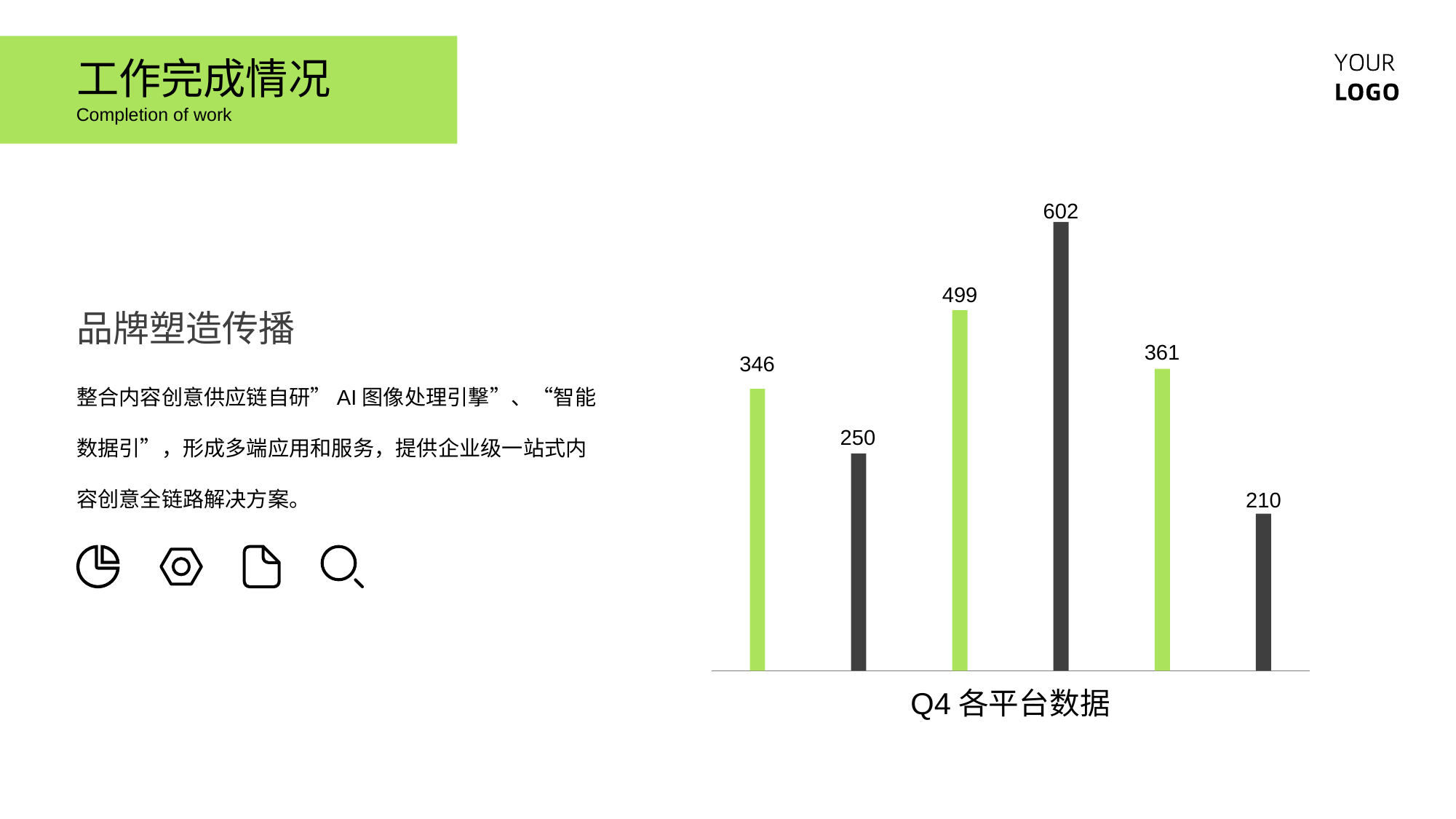

工作完成情况

Completion of work
602

499
品牌塑造传播

361
346
整合内容创意供应链自研”AI图像处理引撃”、“智能数据引”，形成多端应用和服务，提供企业级一站式内容创意全链路解决方案。

250

210

Q4各平台数据